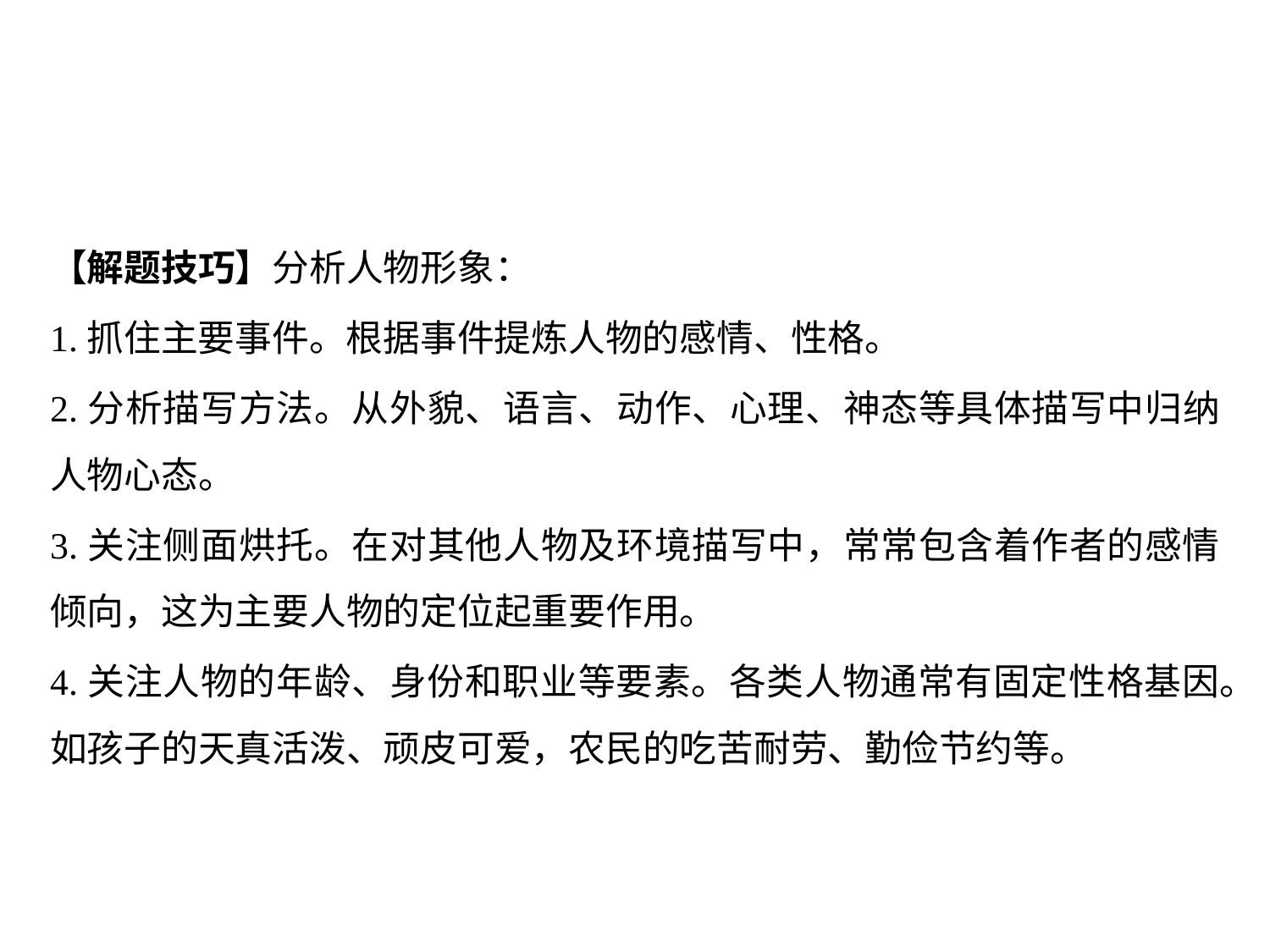

【解题技巧】分析人物形象：
1.抓住主要事件。根据事件提炼人物的感情、性格。
2.分析描写方法。从外貌、语言、动作、心理、神态等具体描写中归纳人物心态。
3.关注侧面烘托。在对其他人物及环境描写中，常常包含着作者的感情倾向，这为主要人物的定位起重要作用。
4.关注人物的年龄、身份和职业等要素。各类人物通常有固定性格基因。如孩子的天真活泼、顽皮可爱，农民的吃苦耐劳、勤俭节约等。